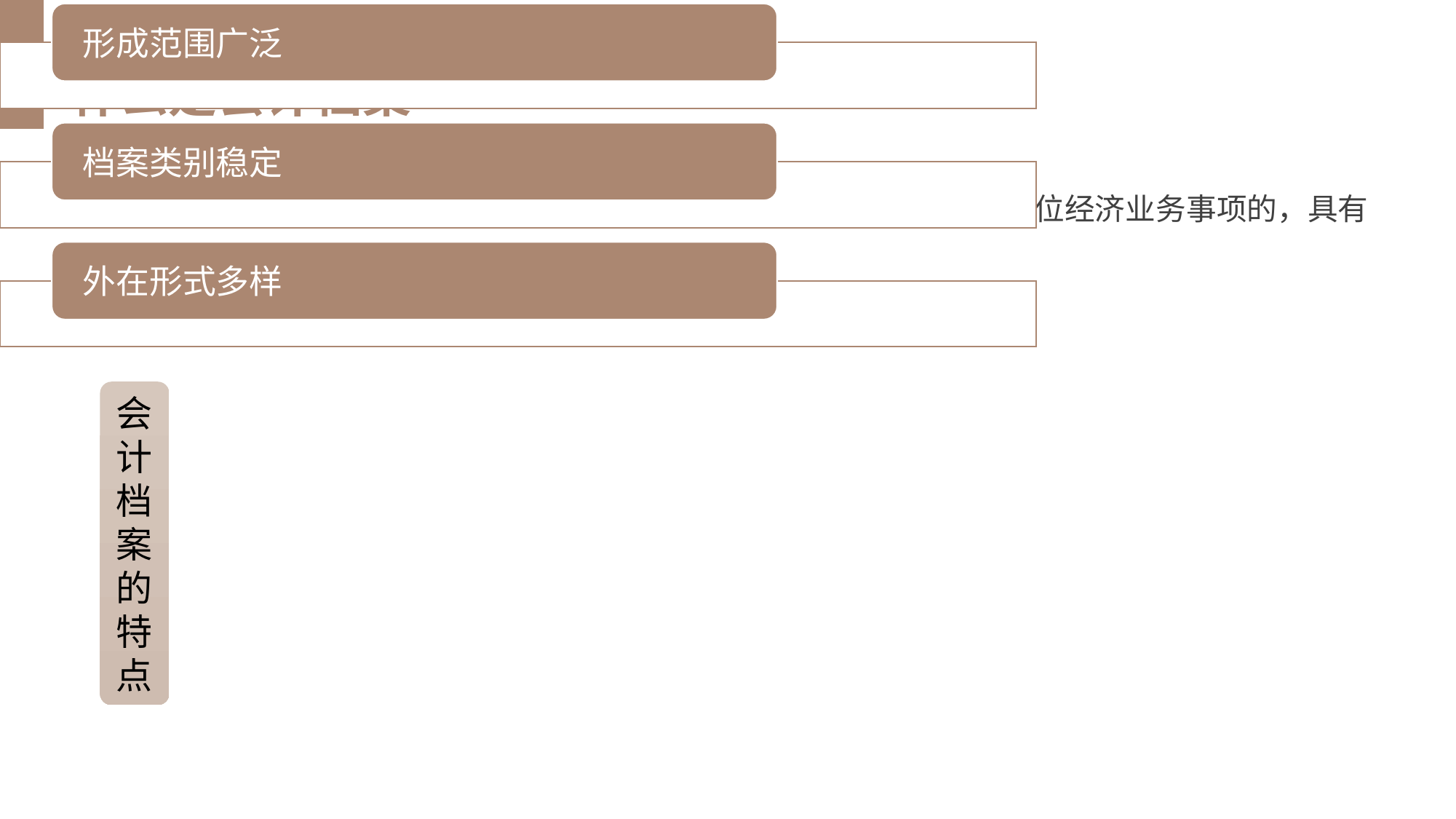

什么是会计档案
会计档案，是单位在进行会计核算过程中接受或形成的，记录和反映单位经济业务事项的，具有保存价值的文字、图表等各种形式的会计资料。
包括纸质会计档案和电子会计档案。

形成范围广泛

档案类别稳定

外在形式多样
会计档案的特点